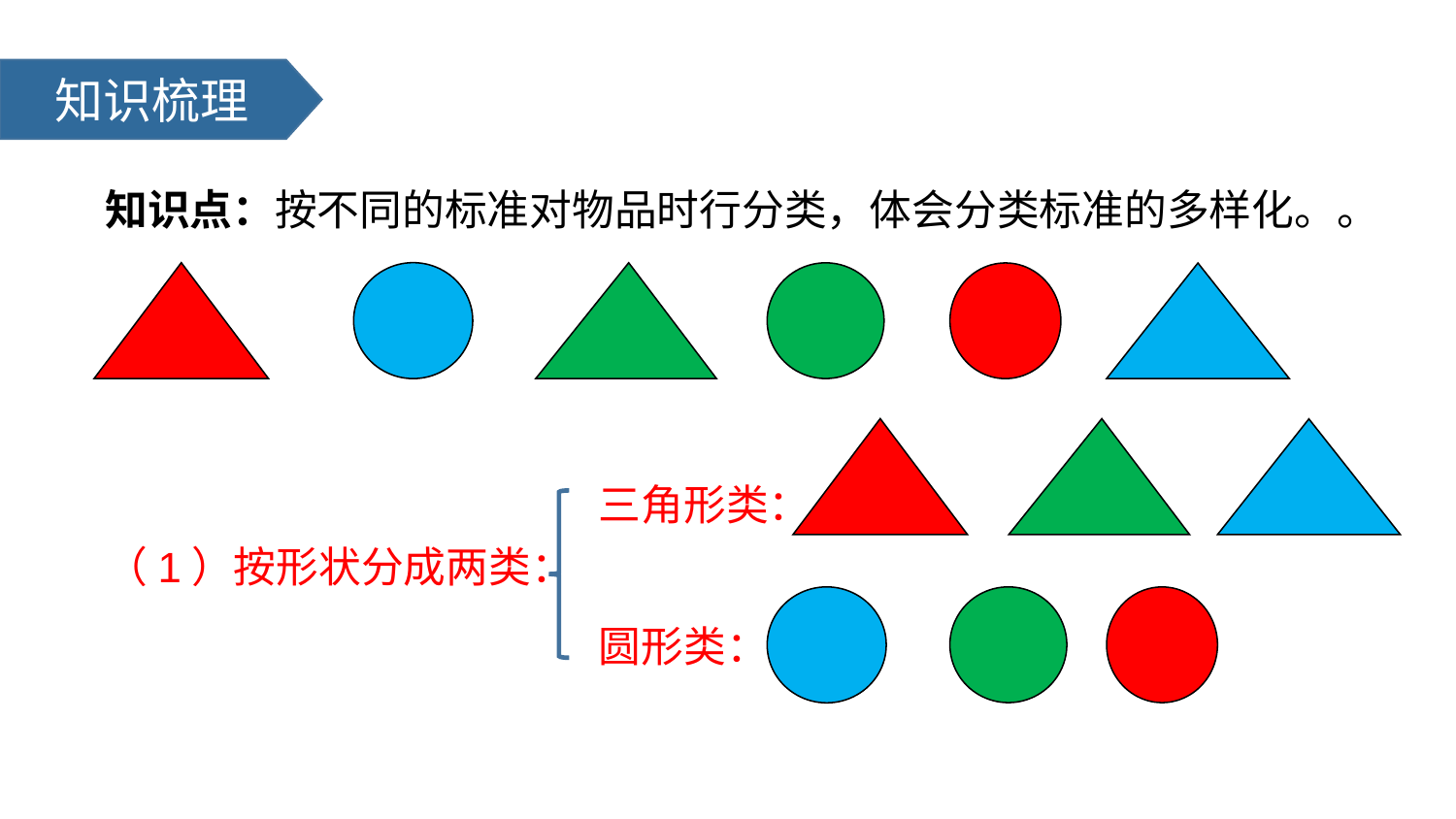

知识梳理
知识点：按不同的标准对物品时行分类，体会分类标准的多样化。。

三角形类：

（1）按形状分成两类：

圆形类：